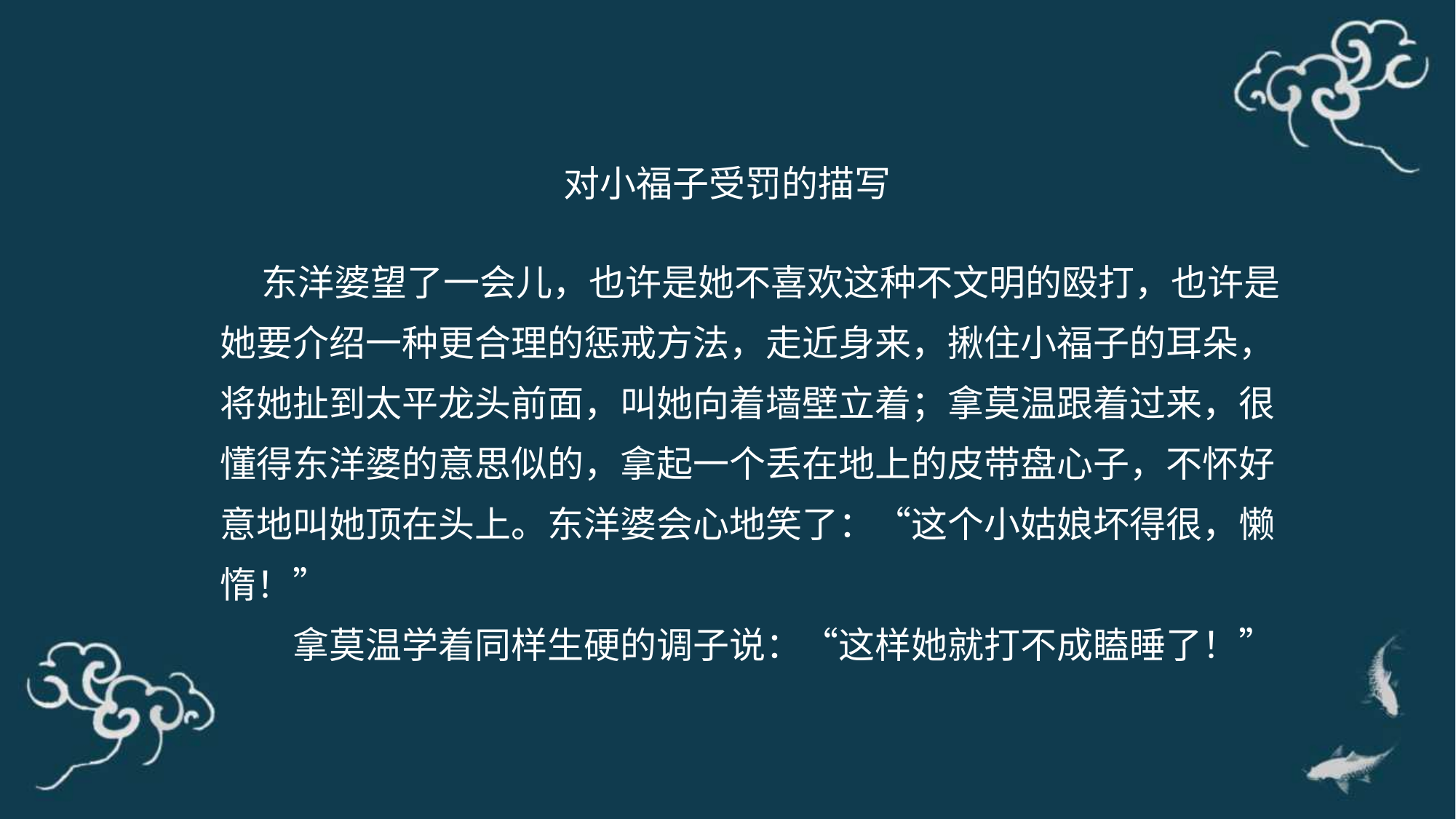

对小福子受罚的描写
    东洋婆望了一会儿，也许是她不喜欢这种不文明的殴打，也许是她要介绍一种更合理的惩戒方法，走近身来，揪住小福子的耳朵，将她扯到太平龙头前面，叫她向着墙壁立着；拿莫温跟着过来，很懂得东洋婆的意思似的，拿起一个丢在地上的皮带盘心子，不怀好意地叫她顶在头上。东洋婆会心地笑了：“这个小姑娘坏得很，懒惰！”
　　拿莫温学着同样生硬的调子说：“这样她就打不成瞌睡了！”